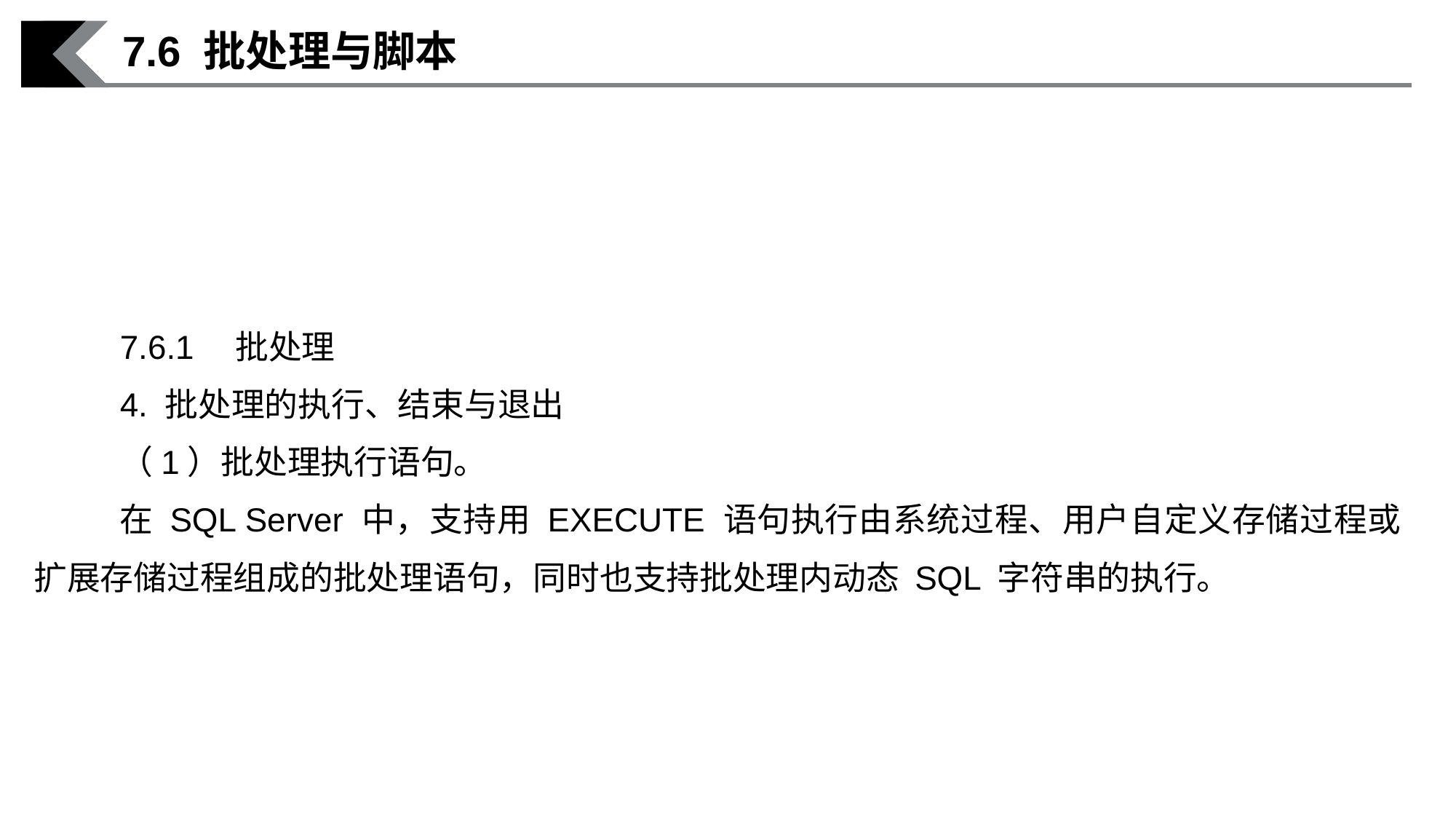

7.6 批处理与脚本
7.6.1　批处理
4. 批处理的执行、结束与退出
（1）批处理执行语句。
在 SQL Server 中，支持用 EXECUTE 语句执行由系统过程、用户自定义存储过程或扩展存储过程组成的批处理语句，同时也支持批处理内动态 SQL 字符串的执行。